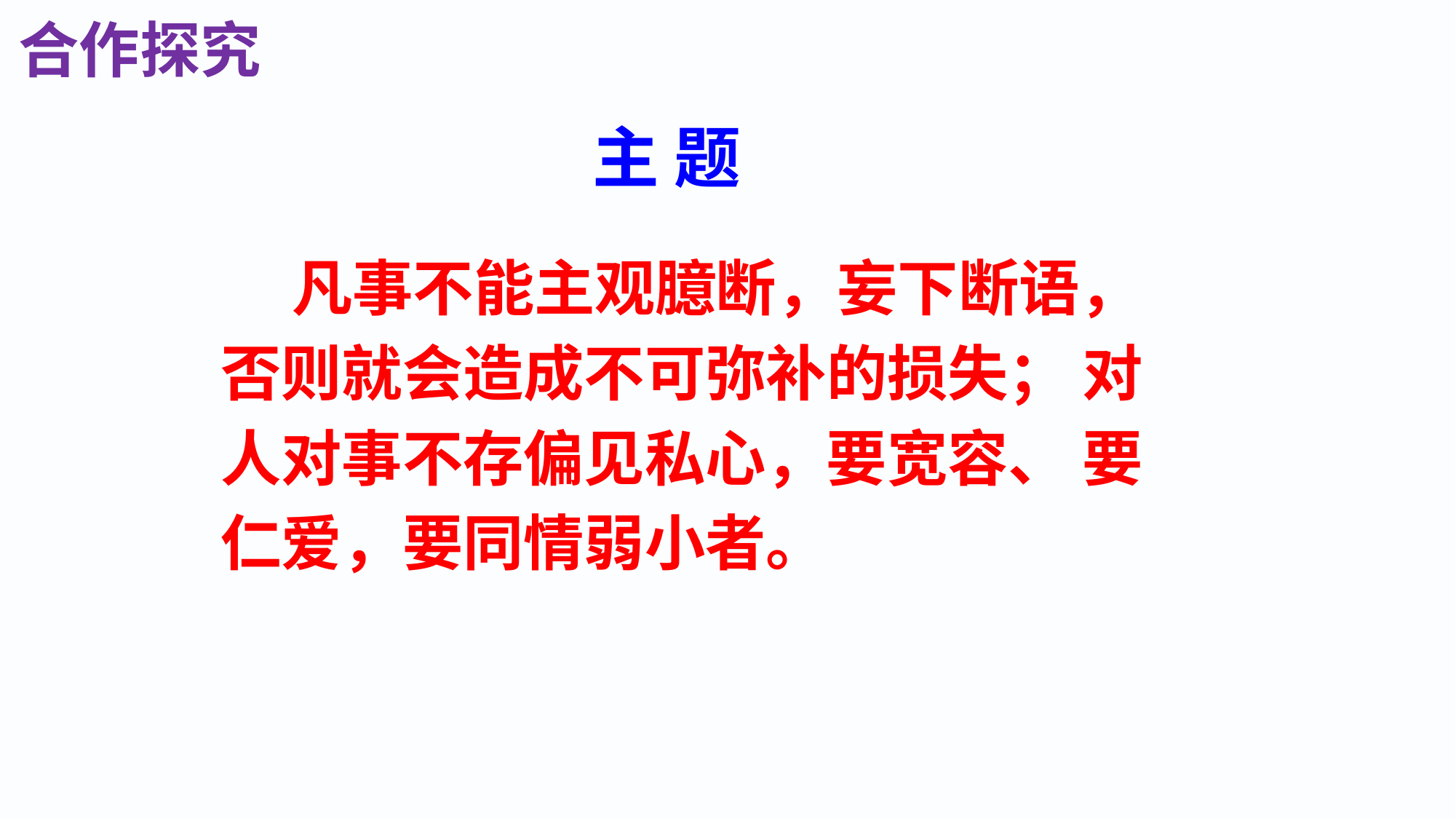

合作探究
主 题
     凡事不能主观臆断，妄下断语，否则就会造成不可弥补的损失； 对人对事不存偏见私心，要宽容、 要仁爱，要同情弱小者。